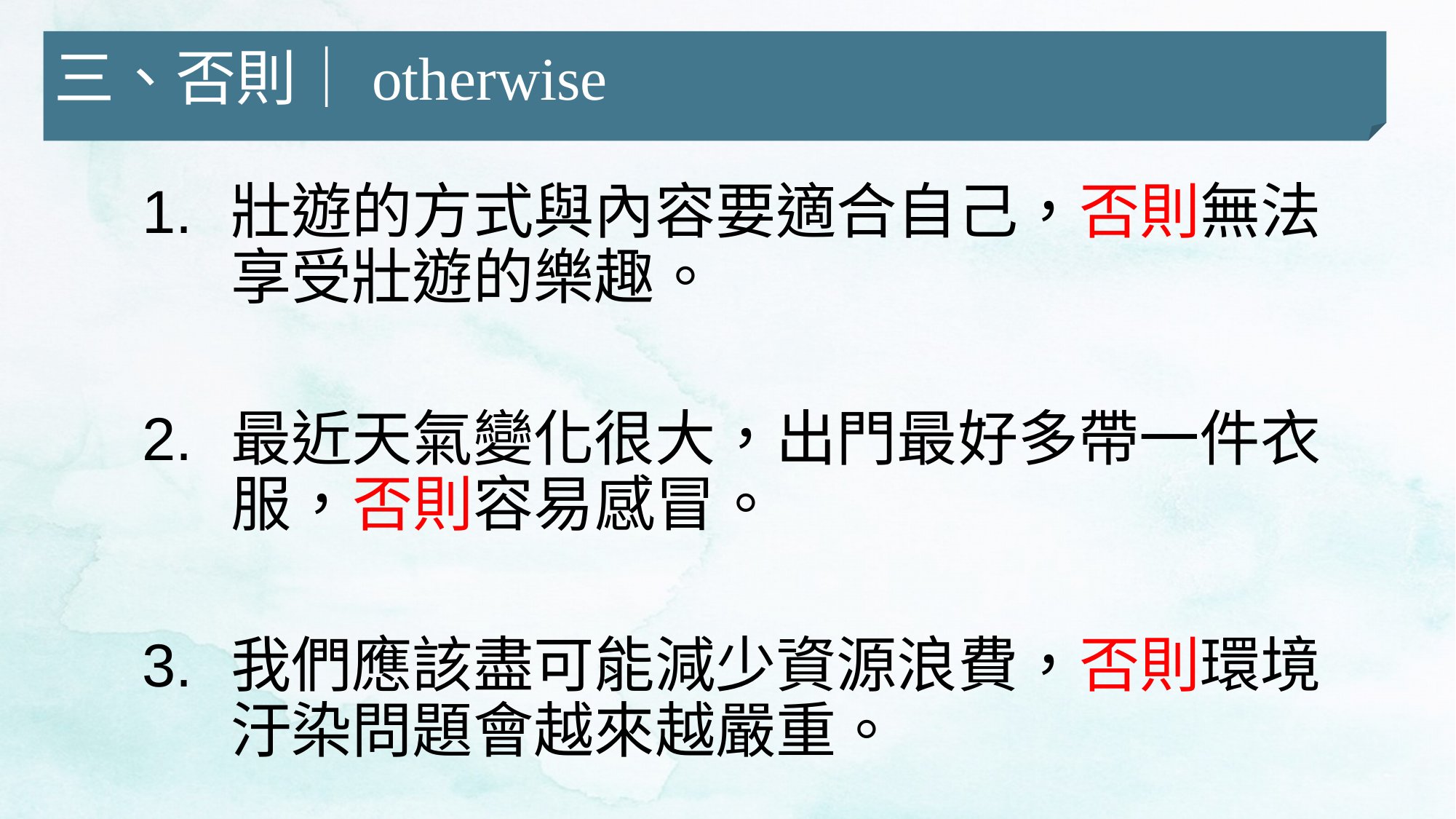

三、否則｜otherwise
壯遊的方式與內容要適合自己，否則無法享受壯遊的樂趣。

最近天氣變化很大，出門最好多帶一件衣服，否則容易感冒。

我們應該盡可能減少資源浪費，否則環境汙染問題會越來越嚴重。